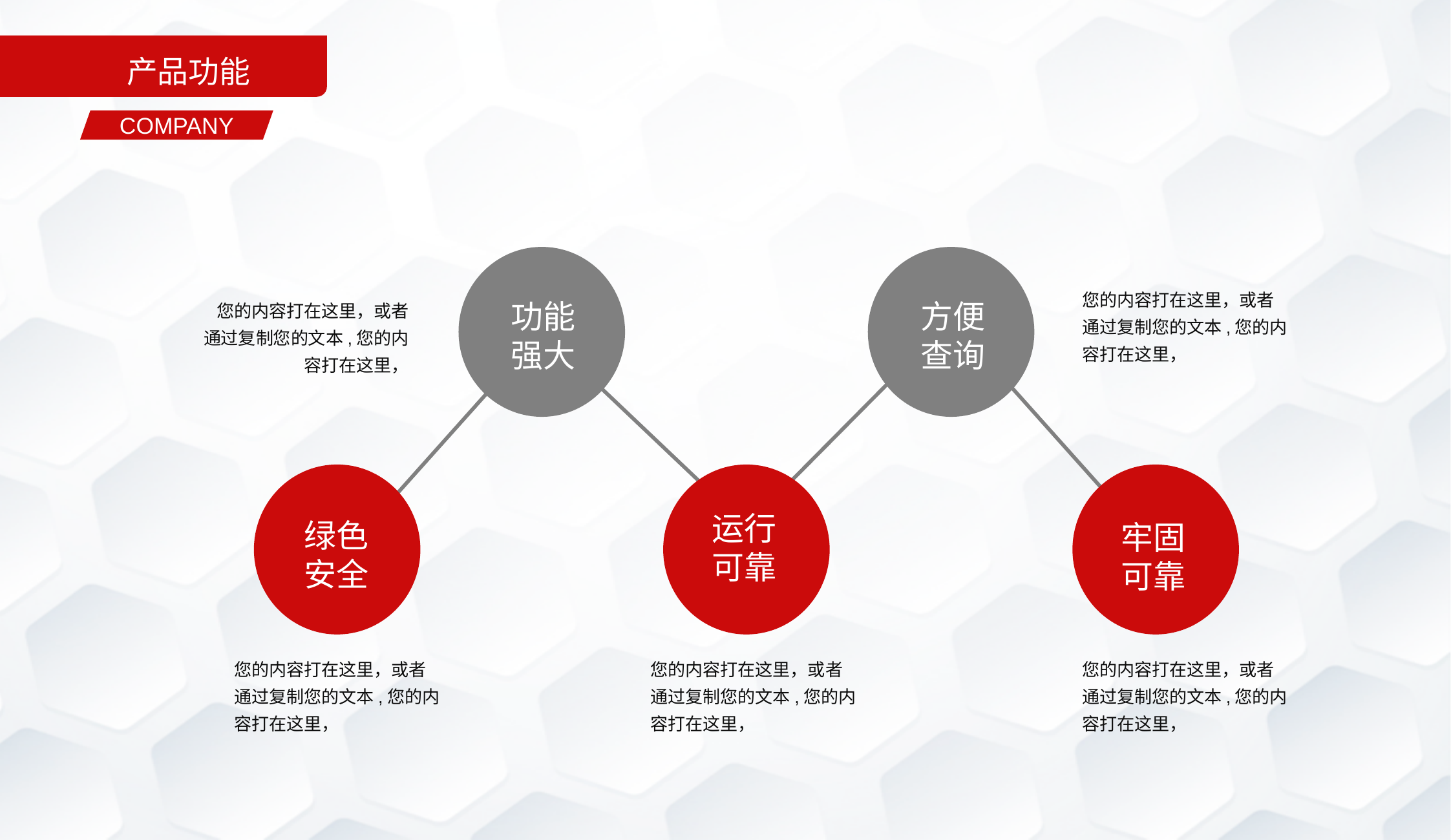

产品功能
COMPANY

功能强大

方便查询
您的内容打在这里，或者通过复制您的文本,您的内容打在这里，
您的内容打在这里，或者通过复制您的文本,您的内容打在这里，
您的内容打在这里，或者通过复制您的文本,您的内容打在这里，
您的内容打在这里，或者通过复制您的文本,您的内容打在这里，
您的内容打在这里，或者通过复制您的文本,您的内容打在这里，

绿色
安全

运行可靠

牢固可靠